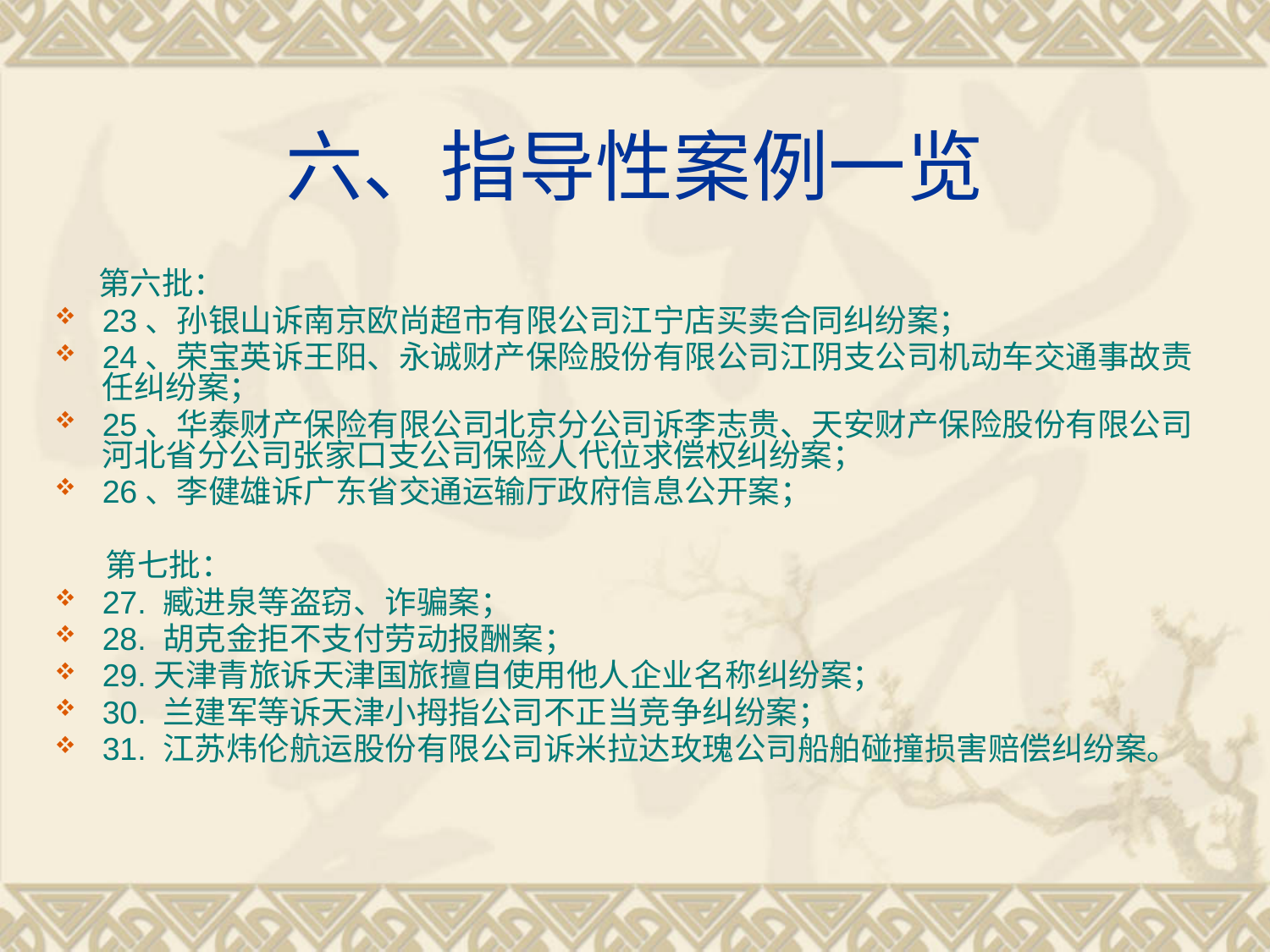

# 六、指导性案例一览
     第六批：
23、孙银山诉南京欧尚超市有限公司江宁店买卖合同纠纷案；
24、荣宝英诉王阳、永诚财产保险股份有限公司江阴支公司机动车交通事故责任纠纷案；
25、华泰财产保险有限公司北京分公司诉李志贵、天安财产保险股份有限公司河北省分公司张家口支公司保险人代位求偿权纠纷案；
26、李健雄诉广东省交通运输厅政府信息公开案；

      第七批：
27. 臧进泉等盗窃、诈骗案；
28. 胡克金拒不支付劳动报酬案；
29.天津青旅诉天津国旅擅自使用他人企业名称纠纷案；
30. 兰建军等诉天津小拇指公司不正当竞争纠纷案；
31. 江苏炜伦航运股份有限公司诉米拉达玫瑰公司船舶碰撞损害赔偿纠纷案。